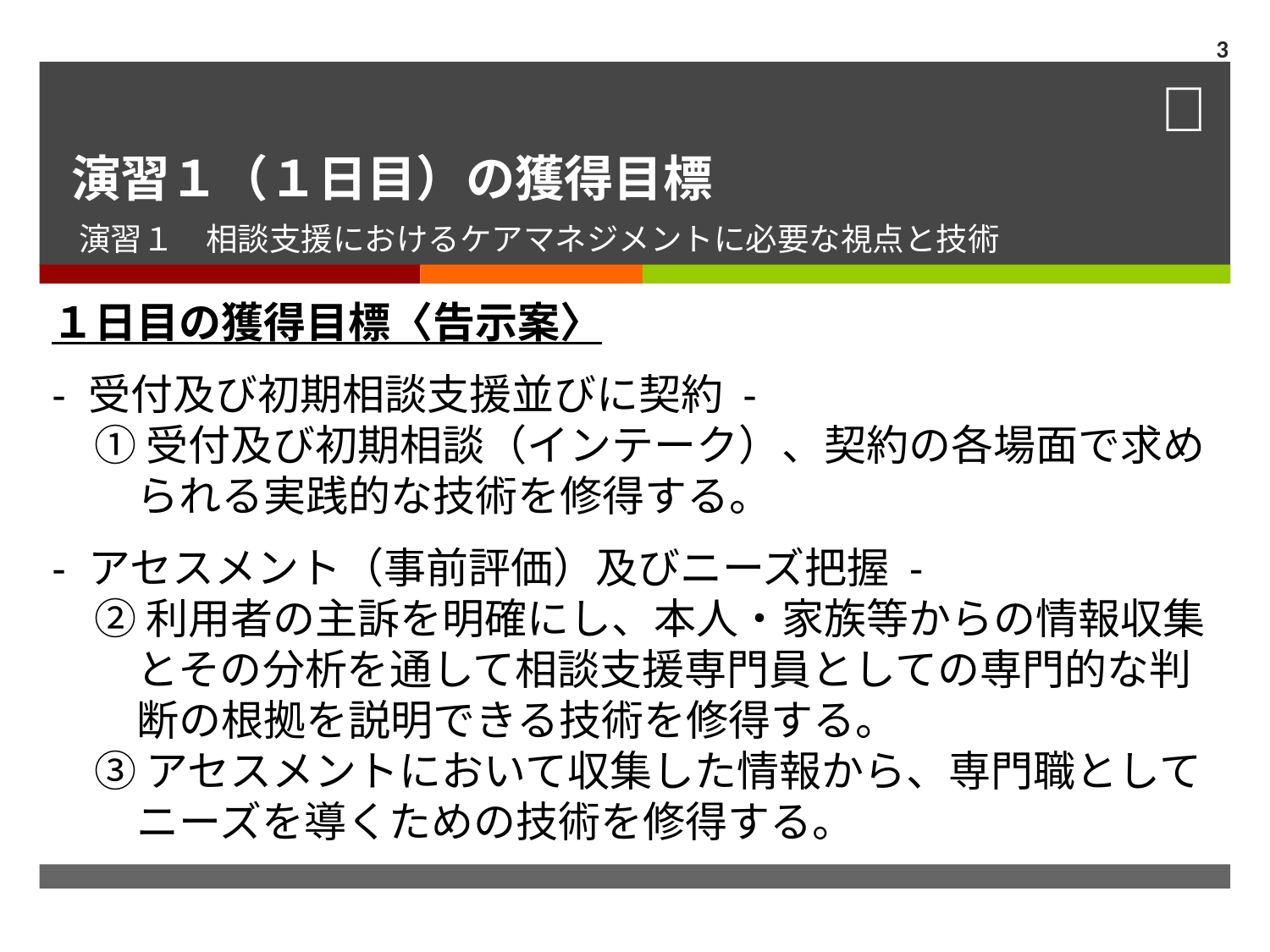

3
# 演習１（１日目）の獲得目標
演習１　相談支援におけるケアマネジメントに必要な視点と技術
１日目の獲得目標〈告示案〉

- 受付及び初期相談支援並びに契約 -
　① 受付及び初期相談（インテーク）、契約の各場面で求め
　　られる実践的な技術を修得する。

- アセスメント（事前評価）及びニーズ把握 -
　② 利用者の主訴を明確にし、本人・家族等からの情報収集
　　とその分析を通して相談支援専門員としての専門的な判
　　断の根拠を説明できる技術を修得する。
　③ アセスメントにおいて収集した情報から、専門職として
　　ニーズを導くための技術を修得する。